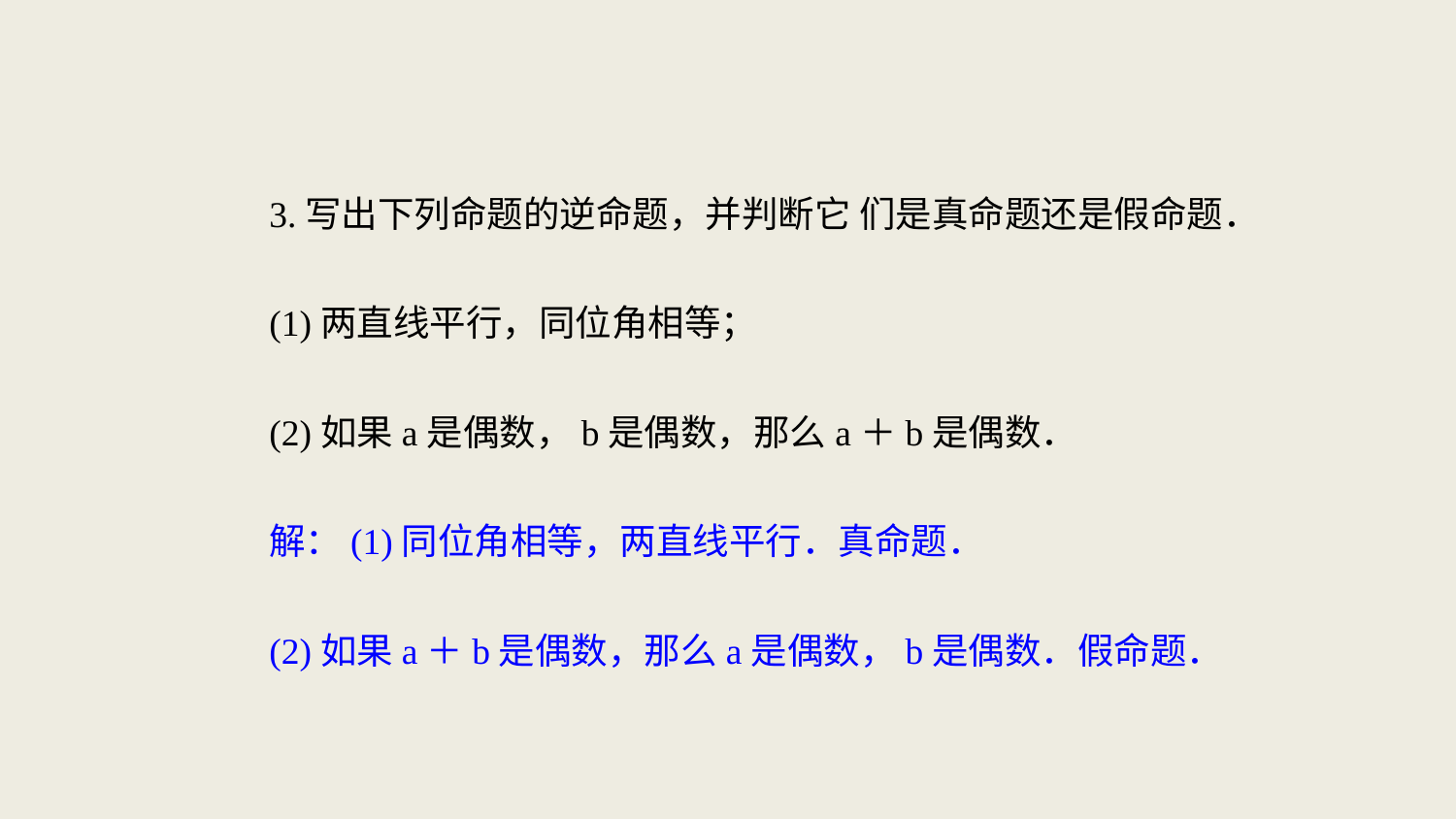

3.写出下列命题的逆命题，并判断它 们是真命题还是假命题．
(1)两直线平行，同位角相等；
(2)如果a是偶数，b是偶数，那么a＋b是偶数．
解：(1)同位角相等，两直线平行．真命题．
(2)如果a＋b是偶数，那么a是偶数，b是偶数．假命题．